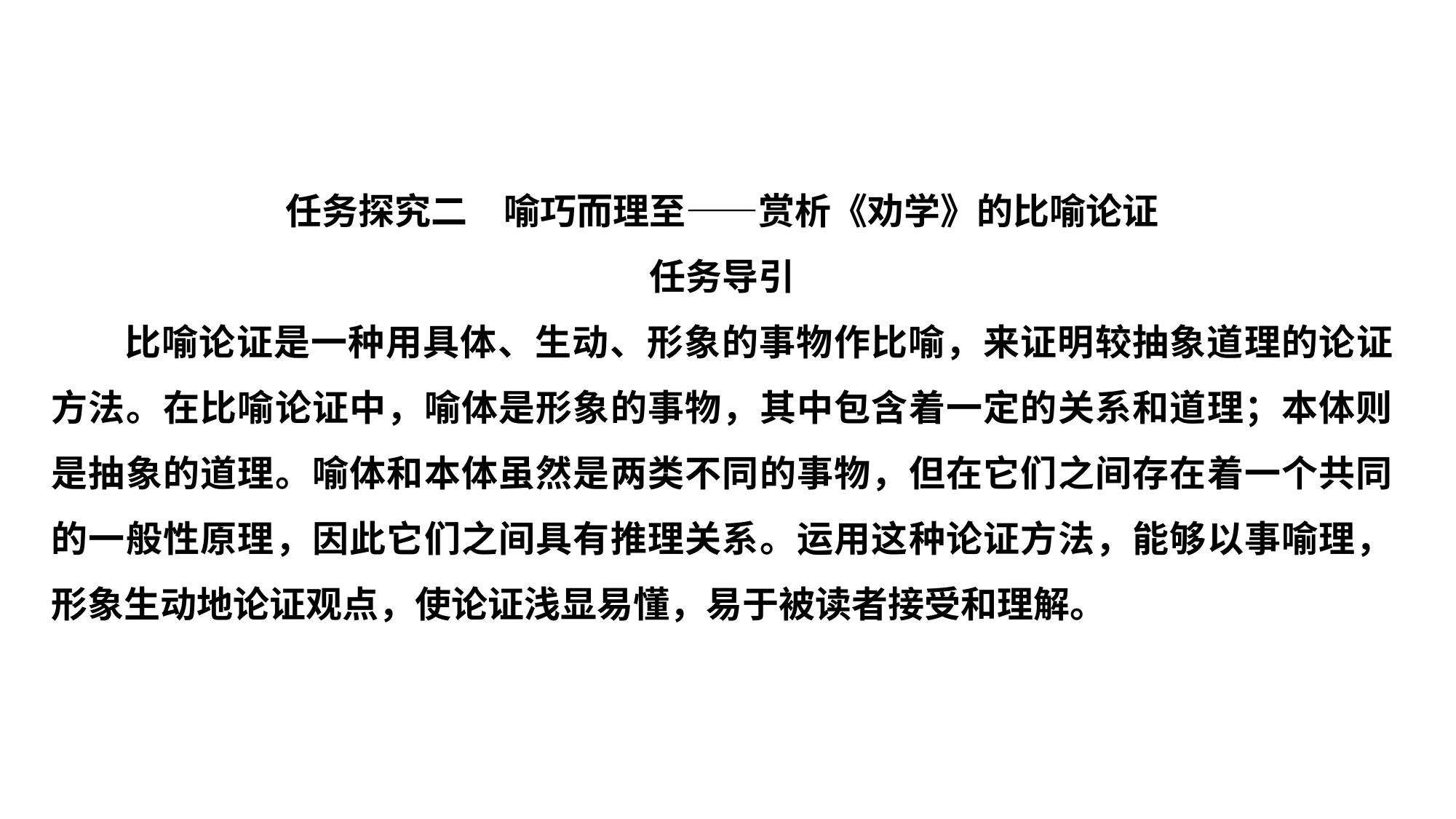

任务探究二　喻巧而理至——赏析《劝学》的比喻论证
任务导引
比喻论证是一种用具体、生动、形象的事物作比喻，来证明较抽象道理的论证方法。在比喻论证中，喻体是形象的事物，其中包含着一定的关系和道理；本体则是抽象的道理。喻体和本体虽然是两类不同的事物，但在它们之间存在着一个共同的一般性原理，因此它们之间具有推理关系。运用这种论证方法，能够以事喻理，形象生动地论证观点，使论证浅显易懂，易于被读者接受和理解。